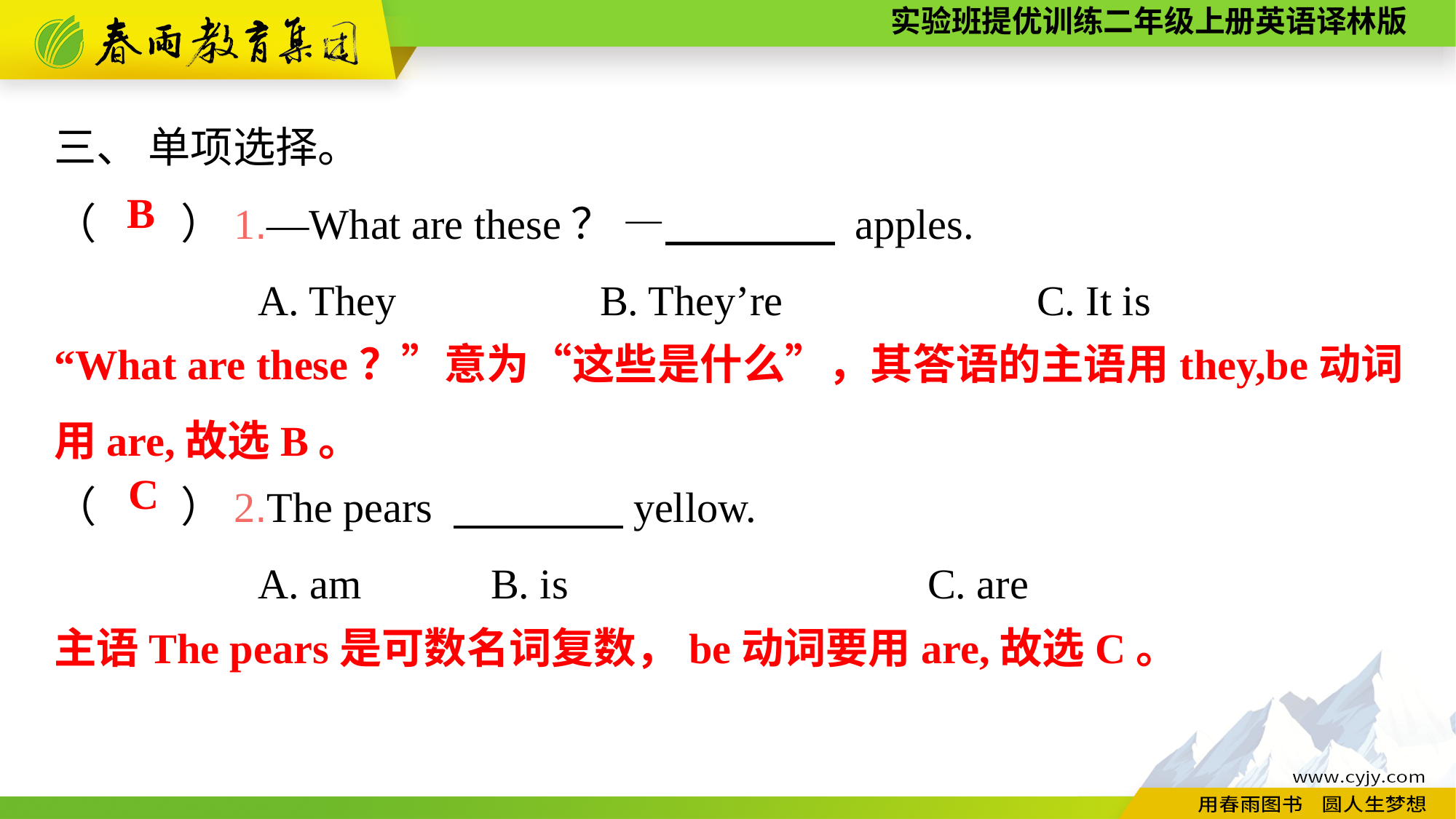

三、 单项选择。
（　　）1.—What are these？ —　　　　 apples.
A. They		B. They’re			C. It is

（　　）2.The pears 　　　　yellow.
A. am		B. is				C. are
B
“What are these？”意为“这些是什么”，其答语的主语用they,be动词用are,故选B。
C
主语The pears是可数名词复数，be动词要用are,故选C。